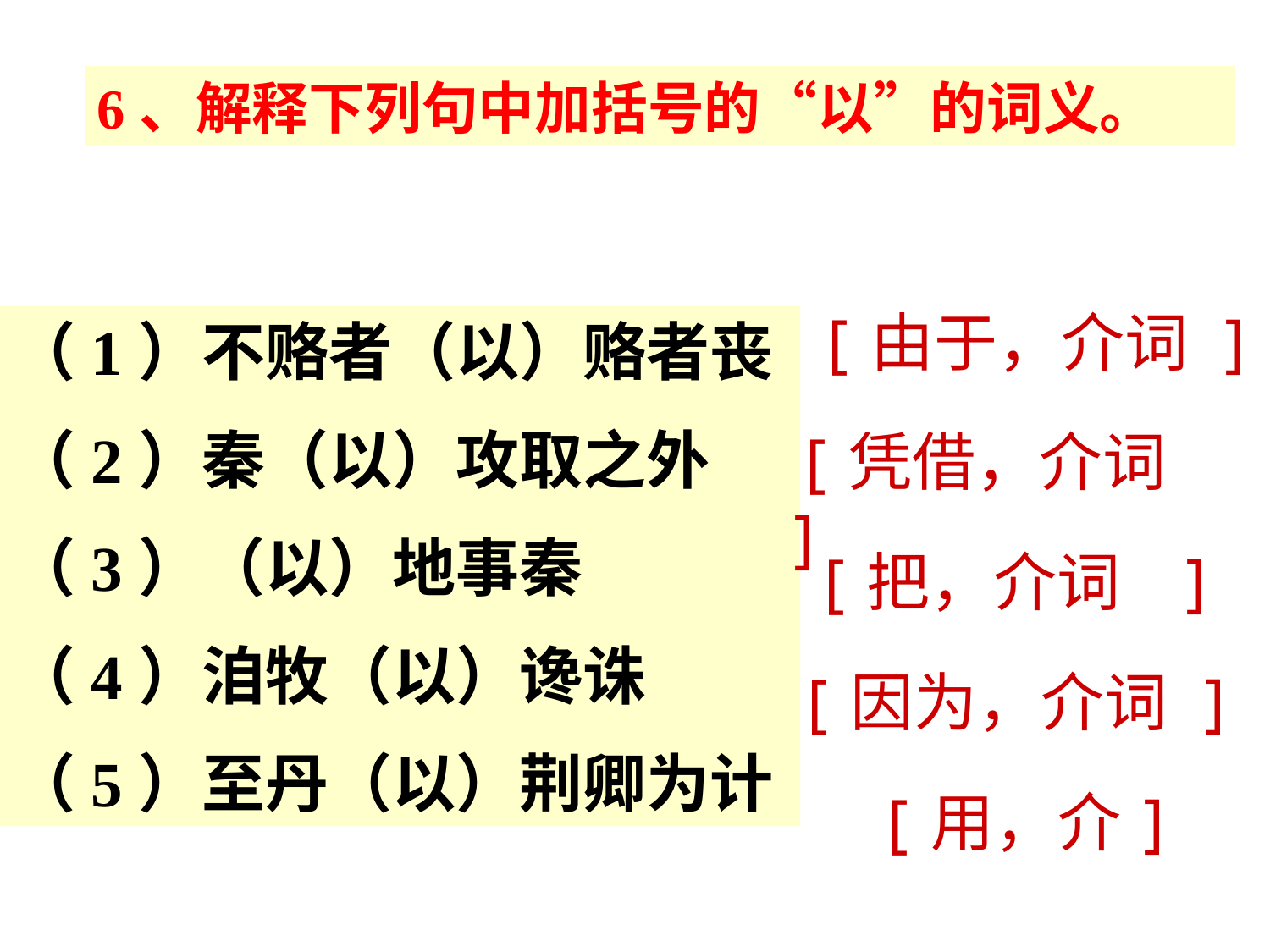

6、解释下列句中加括号的“以”的词义。
[由于，介词 ]
（1）不赂者（以）赂者丧
（2）秦（以）攻取之外
（3）（以）地事秦
（4）洎牧（以）谗诛
（5）至丹（以）荆卿为计

 [凭借，介词 ]
  [把，介词   ]
[因为，介词 ]
[用，介]